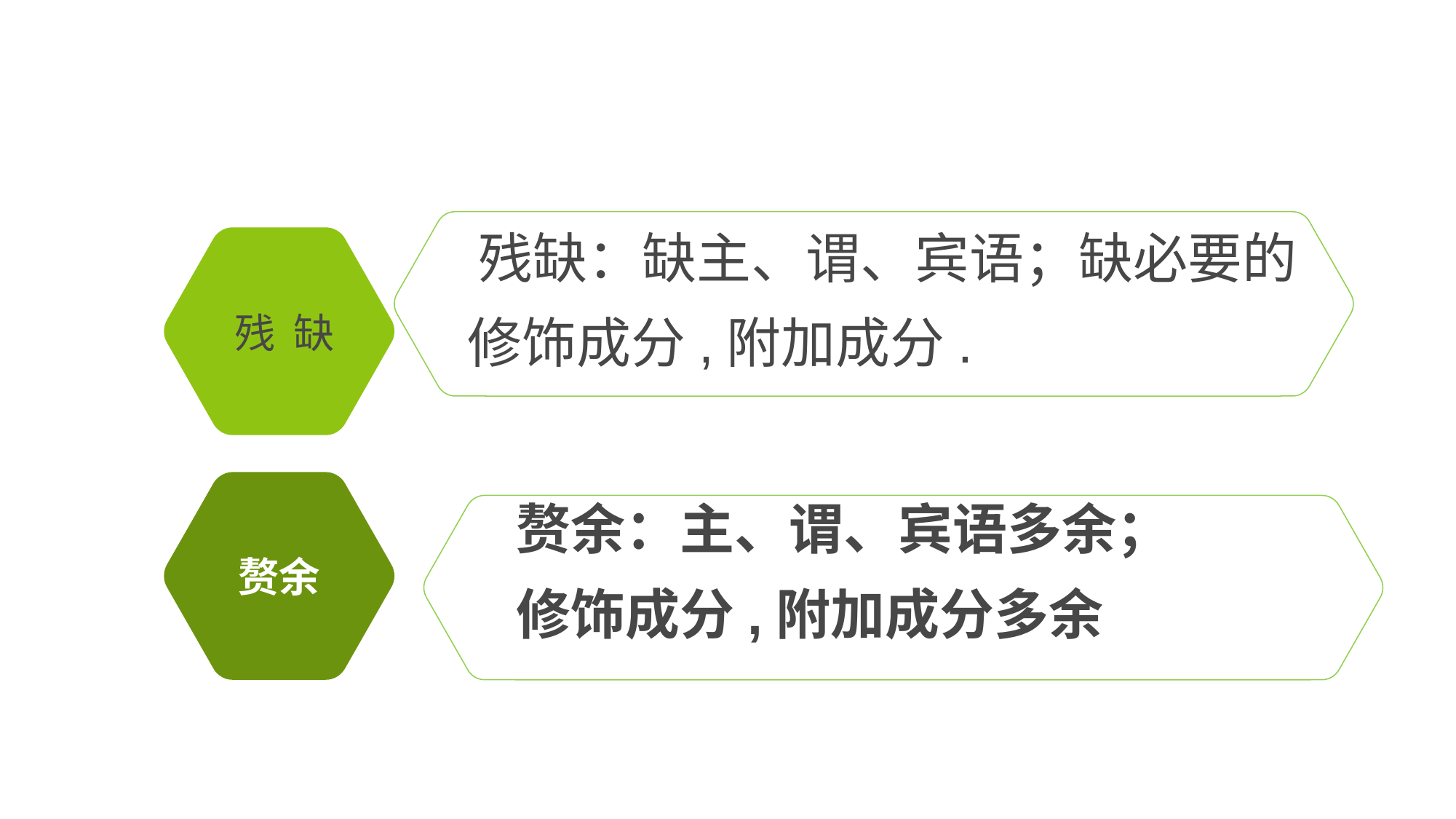

残缺：缺主、谓、宾语；缺必要的

修饰成分,附加成分.
残  缺
输入标题

赘余：主、谓、宾语多余；

修饰成分,附加成分多余
赘余
延迟符